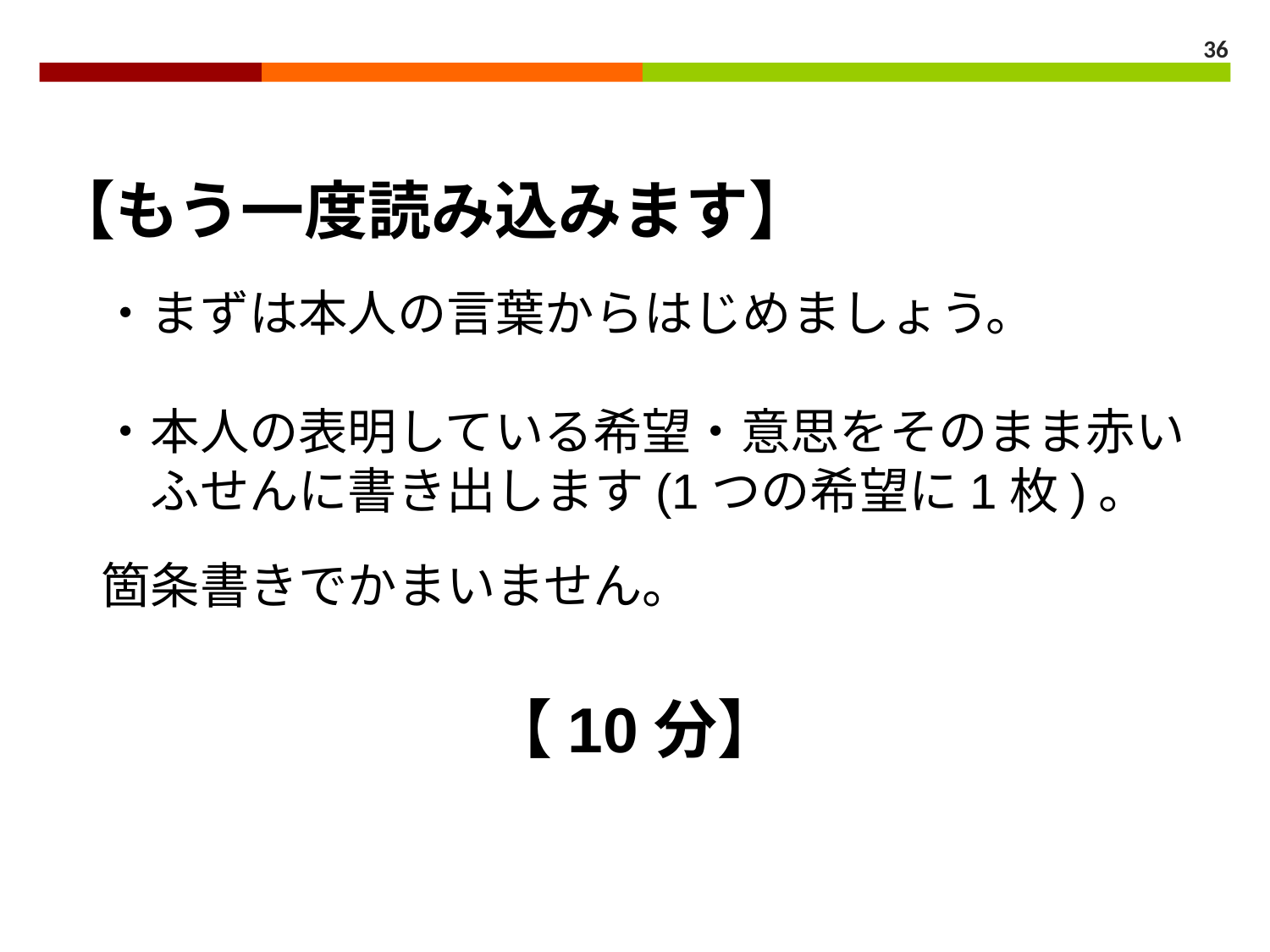

36
【もう一度読み込みます】

　・まずは本人の言葉からはじめましょう。

　・本人の表明している希望・意思をそのまま赤い
　　ふせんに書き出します(1つの希望に1枚)。

　箇条書きでかまいません。

【10分】